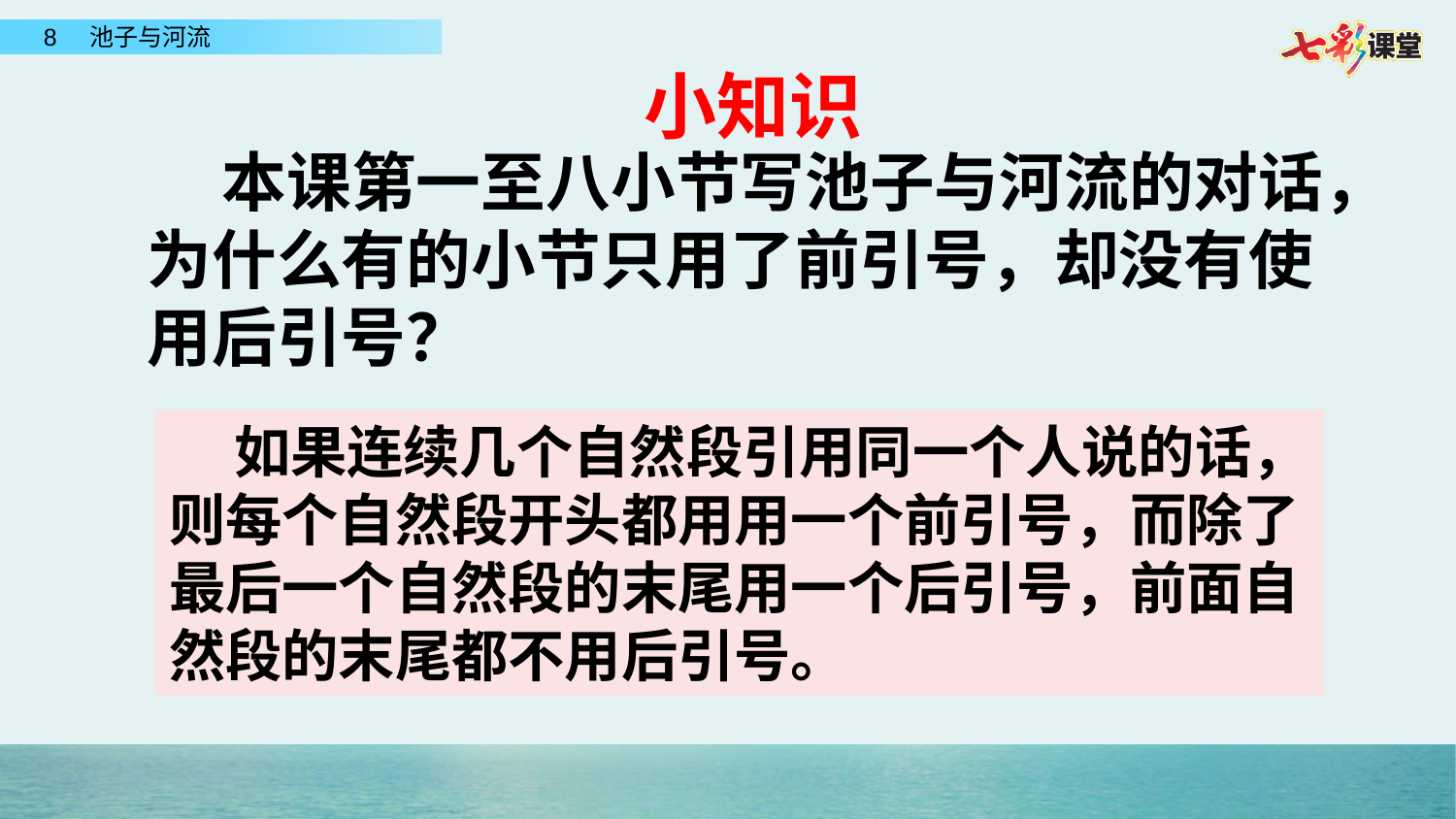

小知识
    本课第一至八小节写池子与河流的对话，为什么有的小节只用了前引号，却没有使用后引号？
    如果连续几个自然段引用同一个人说的话，则每个自然段开头都用用一个前引号，而除了最后一个自然段的末尾用一个后引号，前面自然段的末尾都不用后引号。